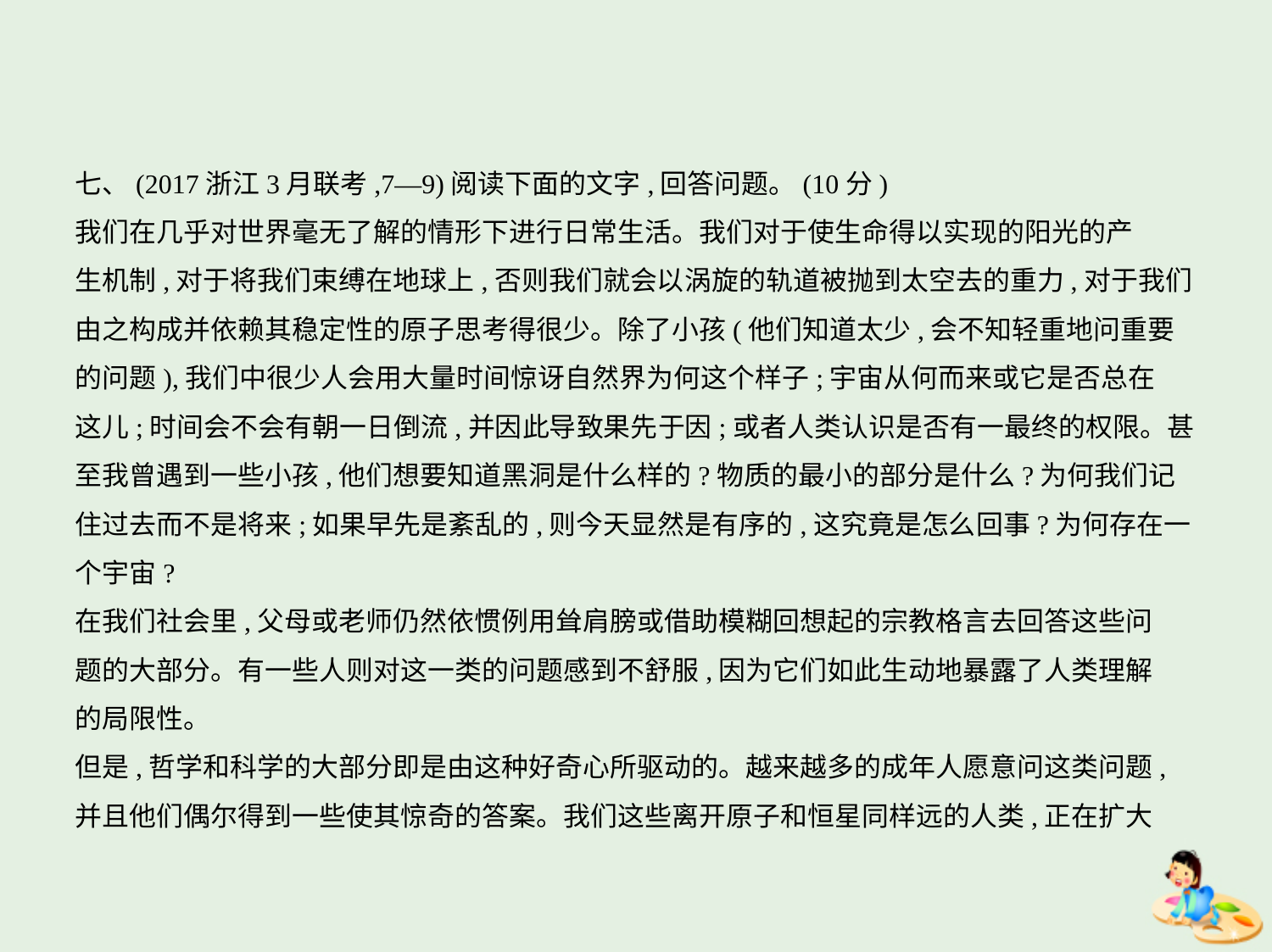

七、(2017浙江3月联考,7—9)阅读下面的文字,回答问题。(10分)
我们在几乎对世界毫无了解的情形下进行日常生活。我们对于使生命得以实现的阳光的产
生机制,对于将我们束缚在地球上,否则我们就会以涡旋的轨道被抛到太空去的重力,对于我们
由之构成并依赖其稳定性的原子思考得很少。除了小孩(他们知道太少,会不知轻重地问重要
的问题),我们中很少人会用大量时间惊讶自然界为何这个样子;宇宙从何而来或它是否总在
这儿;时间会不会有朝一日倒流,并因此导致果先于因;或者人类认识是否有一最终的权限。甚
至我曾遇到一些小孩,他们想要知道黑洞是什么样的?物质的最小的部分是什么?为何我们记
住过去而不是将来;如果早先是紊乱的,则今天显然是有序的,这究竟是怎么回事?为何存在一
个宇宙?
在我们社会里,父母或老师仍然依惯例用耸肩膀或借助模糊回想起的宗教格言去回答这些问
题的大部分。有一些人则对这一类的问题感到不舒服,因为它们如此生动地暴露了人类理解
的局限性。
但是,哲学和科学的大部分即是由这种好奇心所驱动的。越来越多的成年人愿意问这类问题,
并且他们偶尔得到一些使其惊奇的答案。我们这些离开原子和恒星同样远的人类,正在扩大